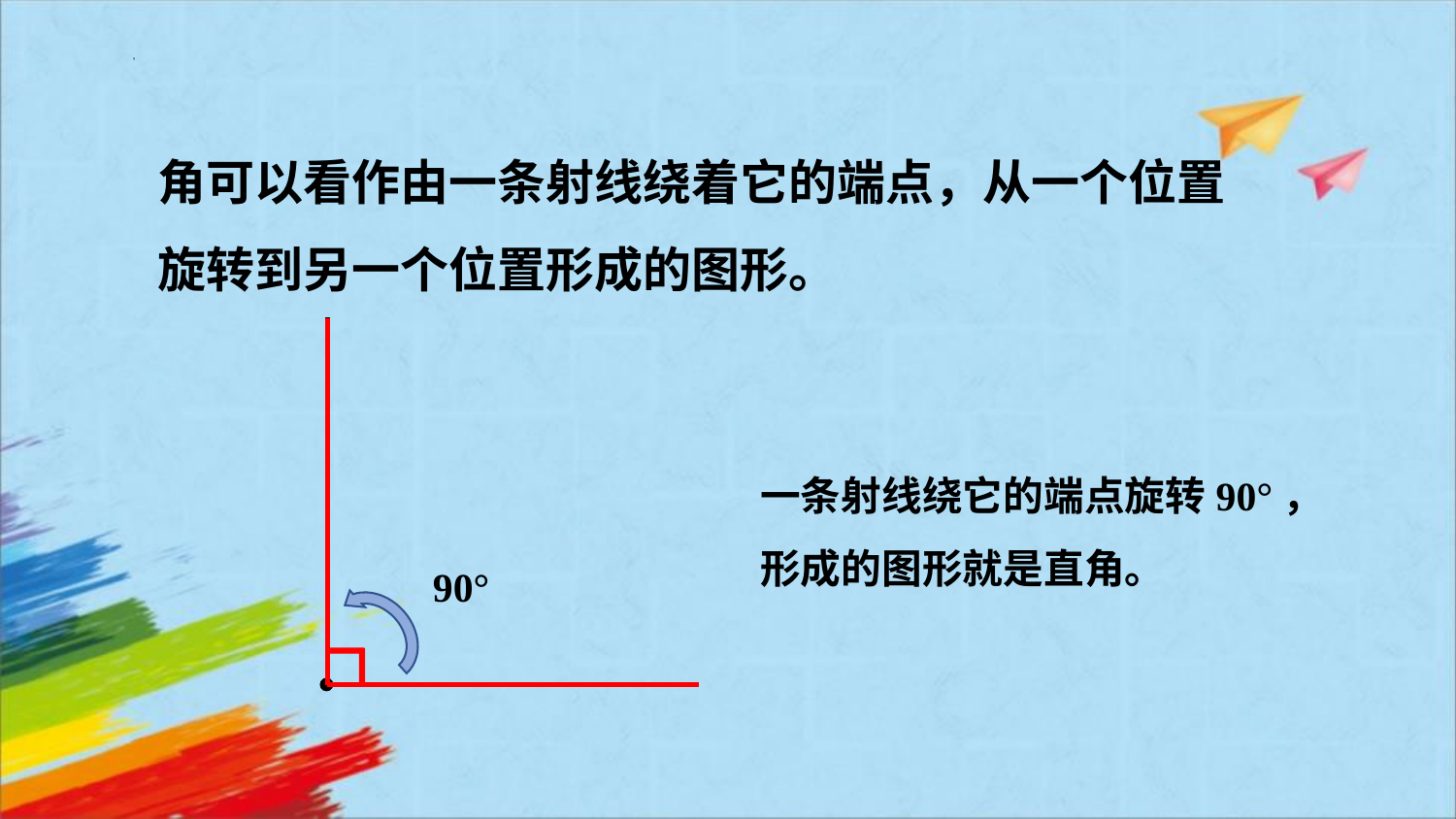

角可以看作由一条射线绕着它的端点，从一个位置旋转到另一个位置形成的图形。
一条射线绕它的端点旋转90°，
形成的图形就是直角。
90°